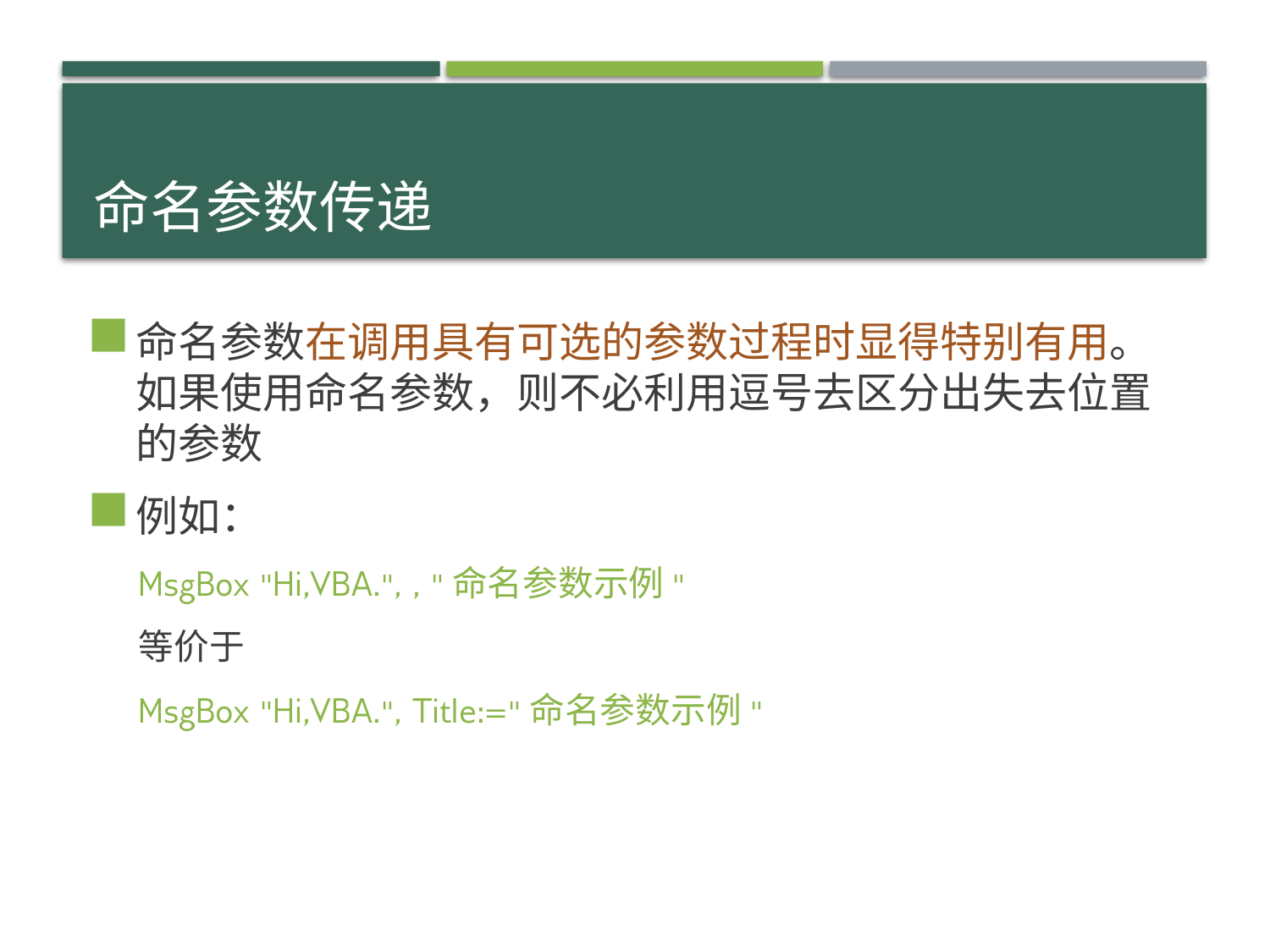

# 命名参数传递
命名参数在调用具有可选的参数过程时显得特别有用。如果使用命名参数，则不必利用逗号去区分出失去位置的参数
例如：
MsgBox "Hi,VBA.", , "命名参数示例"
等价于
MsgBox "Hi,VBA.", Title:="命名参数示例"